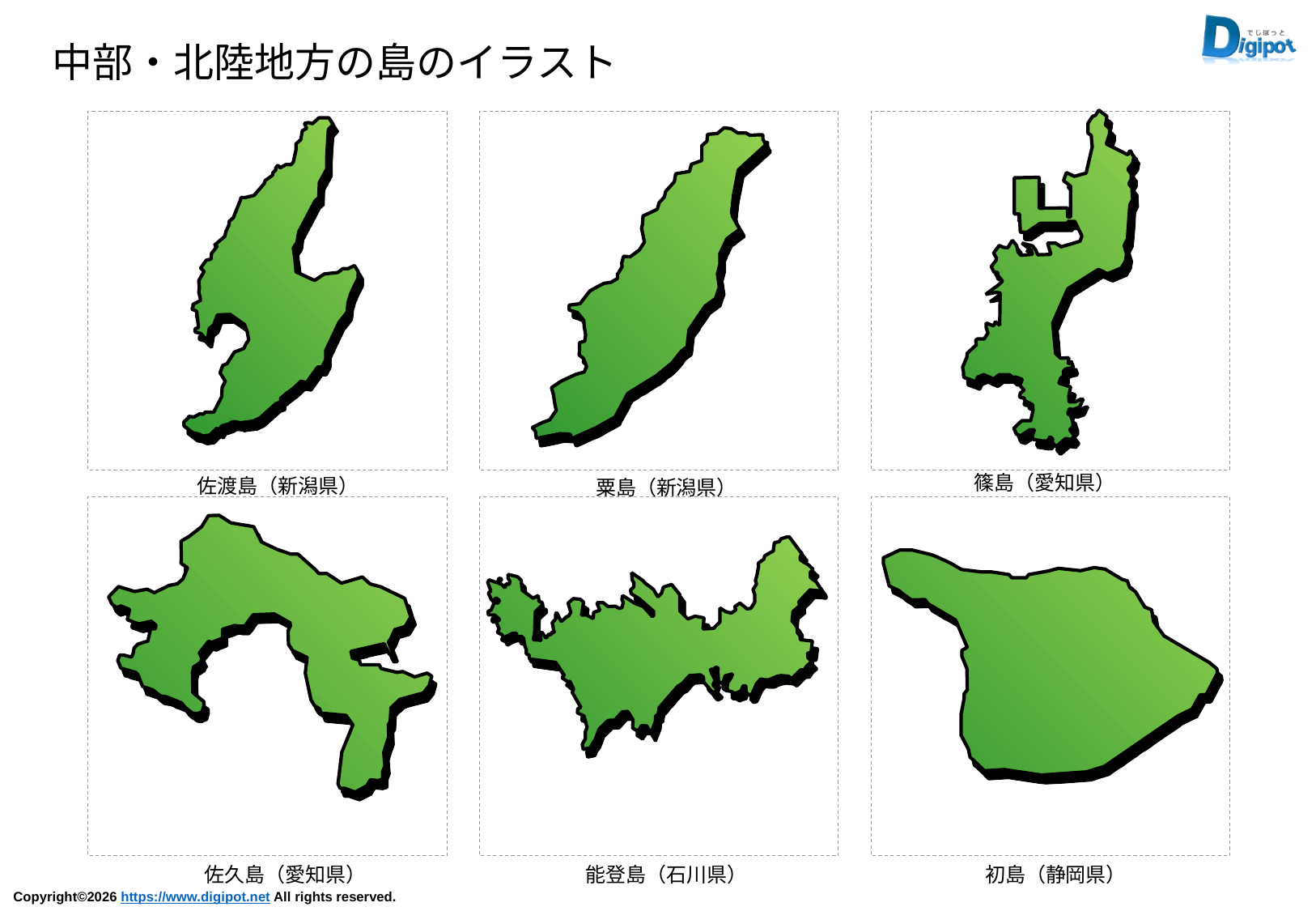

中部・北陸地方の島のイラスト

篠島（愛知県）
佐渡島（新潟県）
粟島（新潟県）

佐久島（愛知県）
能登島（石川県）
初島（静岡県）